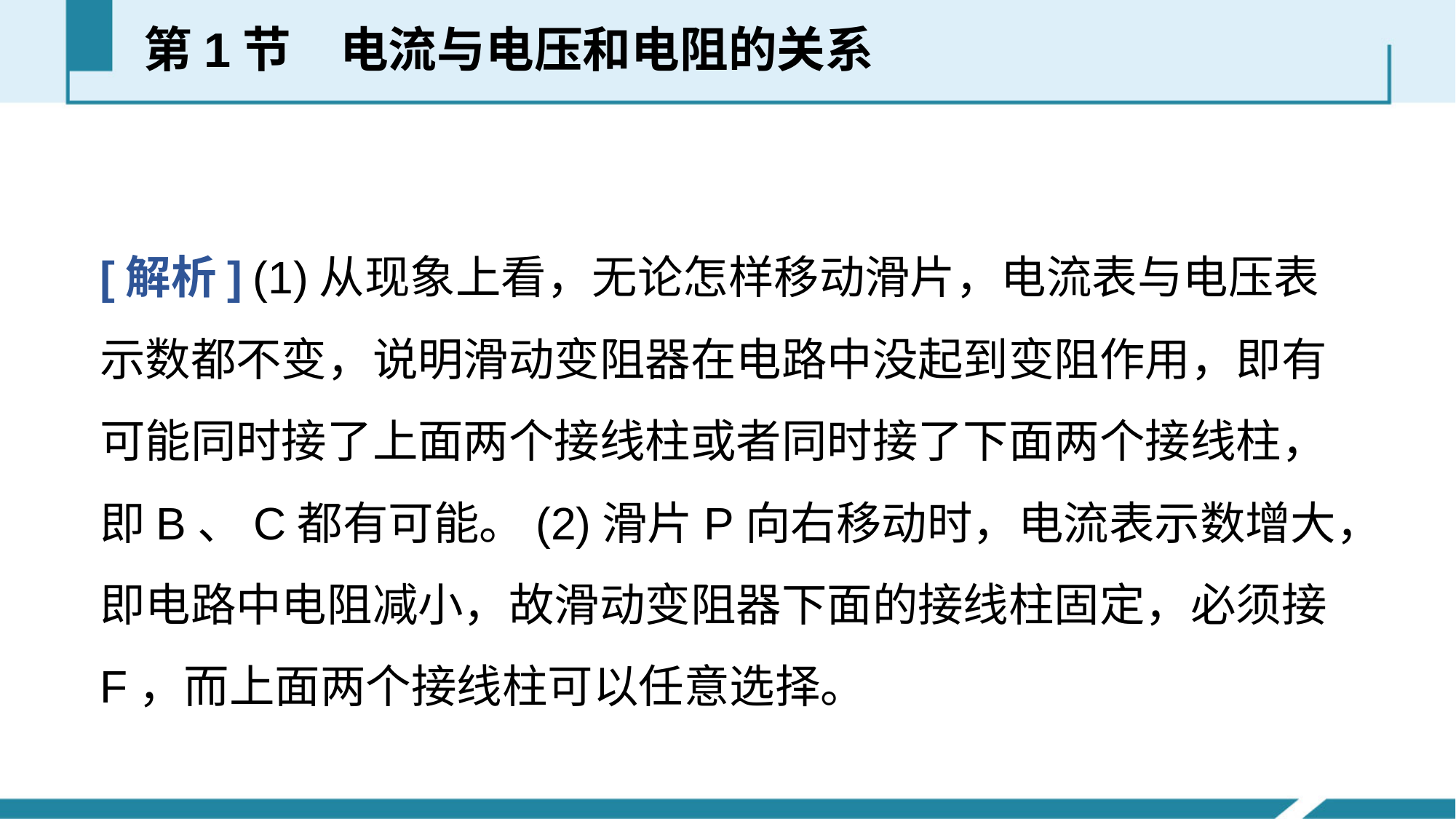

第1节　电流与电压和电阻的关系
[解析] (1)从现象上看，无论怎样移动滑片，电流表与电压表示数都不变，说明滑动变阻器在电路中没起到变阻作用，即有可能同时接了上面两个接线柱或者同时接了下面两个接线柱，即B、C都有可能。(2)滑片P向右移动时，电流表示数增大，即电路中电阻减小，故滑动变阻器下面的接线柱固定，必须接F，而上面两个接线柱可以任意选择。